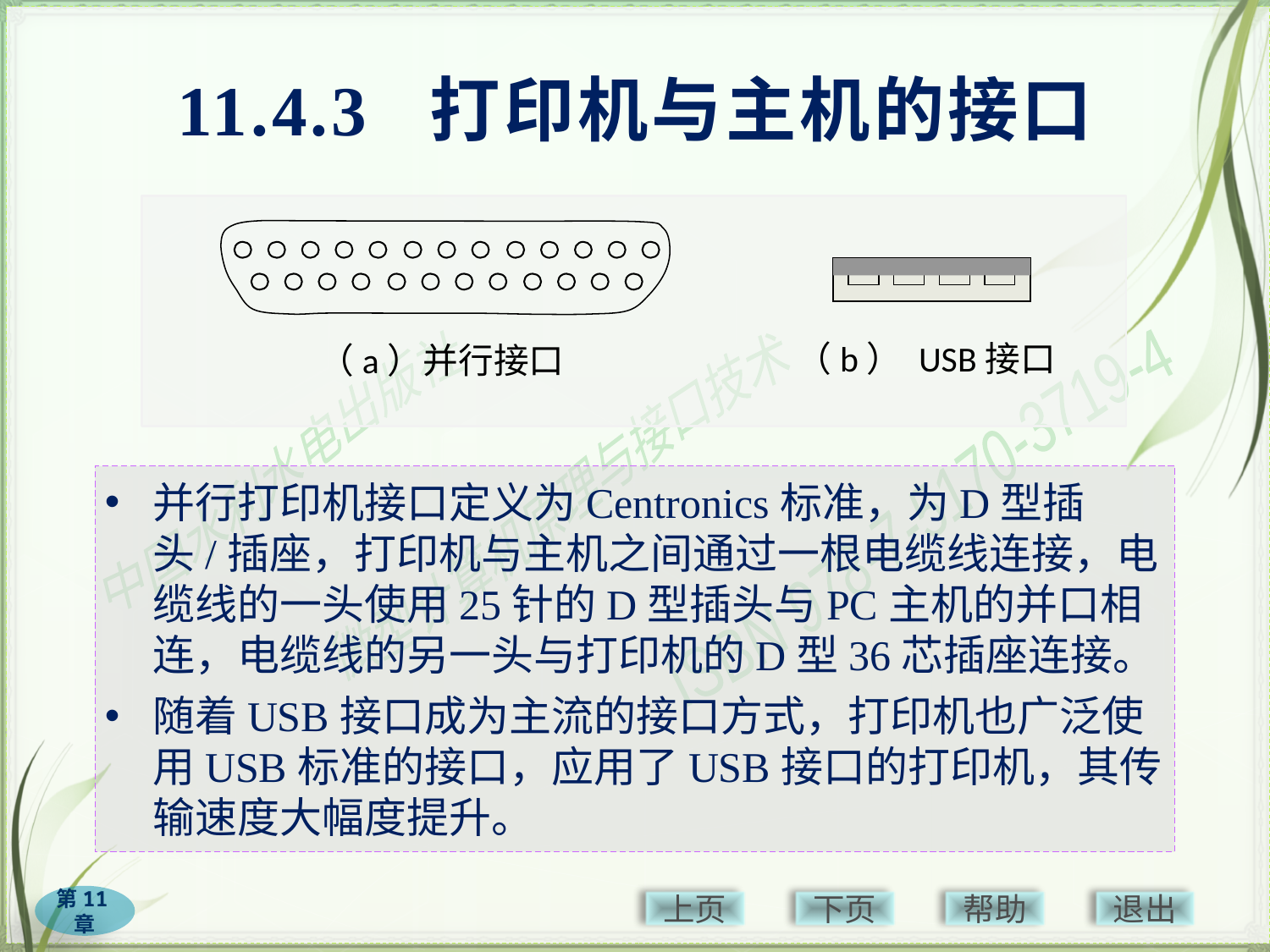

# 11.4.3  打印机与主机的接口

（a）并行接口

（b） USB接口
并行打印机接口定义为Centronics标准，为D型插头/插座，打印机与主机之间通过一根电缆线连接，电缆线的一头使用25针的D型插头与PC主机的并口相连，电缆线的另一头与打印机的D型36芯插座连接。
随着USB接口成为主流的接口方式，打印机也广泛使用USB标准的接口，应用了USB接口的打印机，其传输速度大幅度提升。